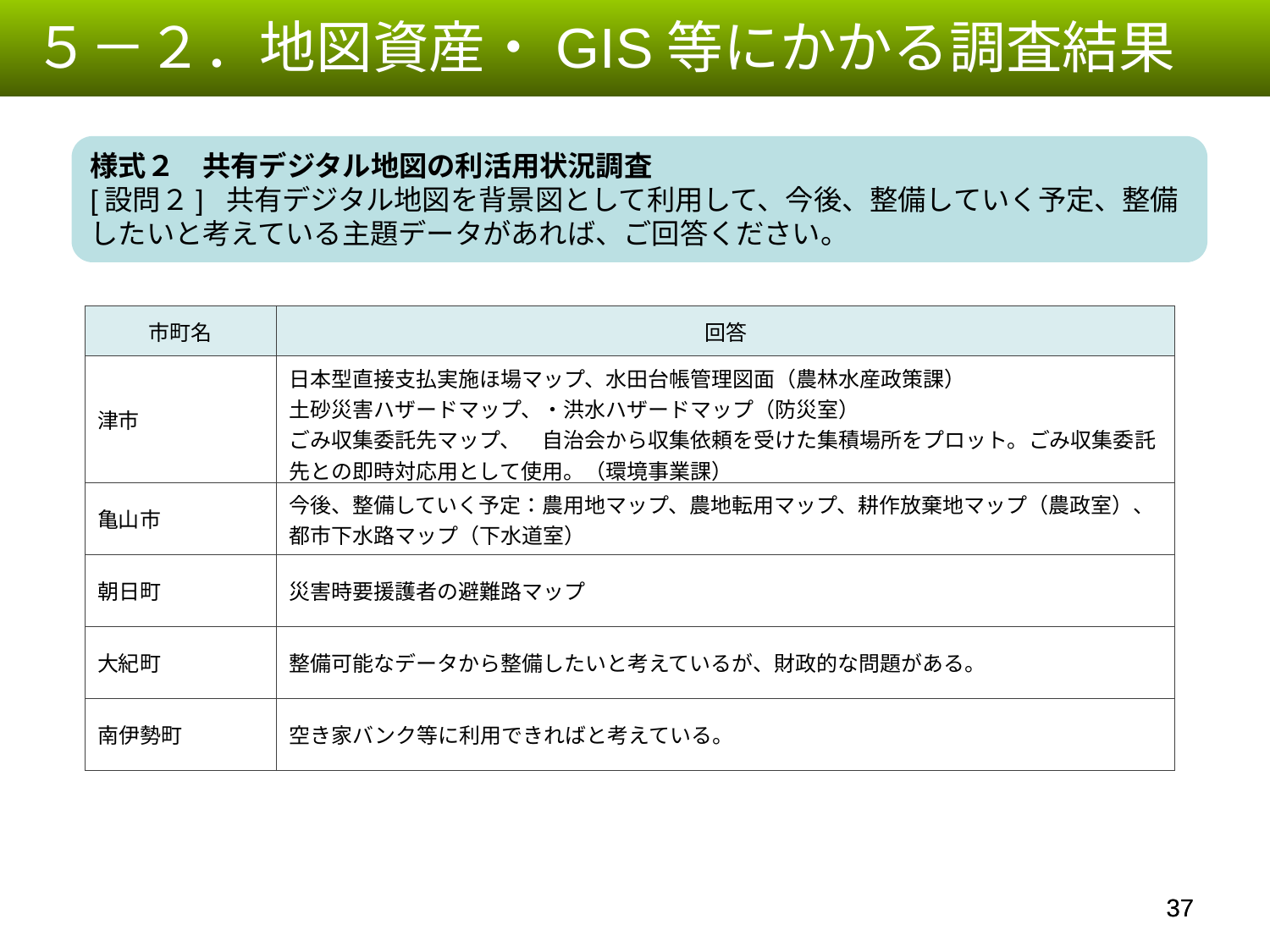

５－２．地図資産・GIS等にかかる調査結果
様式２　共有デジタル地図の利活用状況調査
[設問２]  共有デジタル地図を背景図として利用して、今後、整備していく予定、整備したいと考えている主題データがあれば、ご回答ください。
| 市町名 | 回答 |
| --- | --- |
| 津市 | 日本型直接支払実施ほ場マップ、水田台帳管理図面（農林水産政策課） 土砂災害ハザードマップ、・洪水ハザードマップ（防災室） ごみ収集委託先マップ、　自治会から収集依頼を受けた集積場所をプロット。ごみ収集委託先との即時対応用として使用。（環境事業課） |
| 亀山市 | 今後、整備していく予定：農用地マップ、農地転用マップ、耕作放棄地マップ（農政室）、都市下水路マップ（下水道室） |
| 朝日町 | 災害時要援護者の避難路マップ |
| 大紀町 | 整備可能なデータから整備したいと考えているが、財政的な問題がある。 |
| 南伊勢町 | 空き家バンク等に利用できればと考えている。 |
37
37